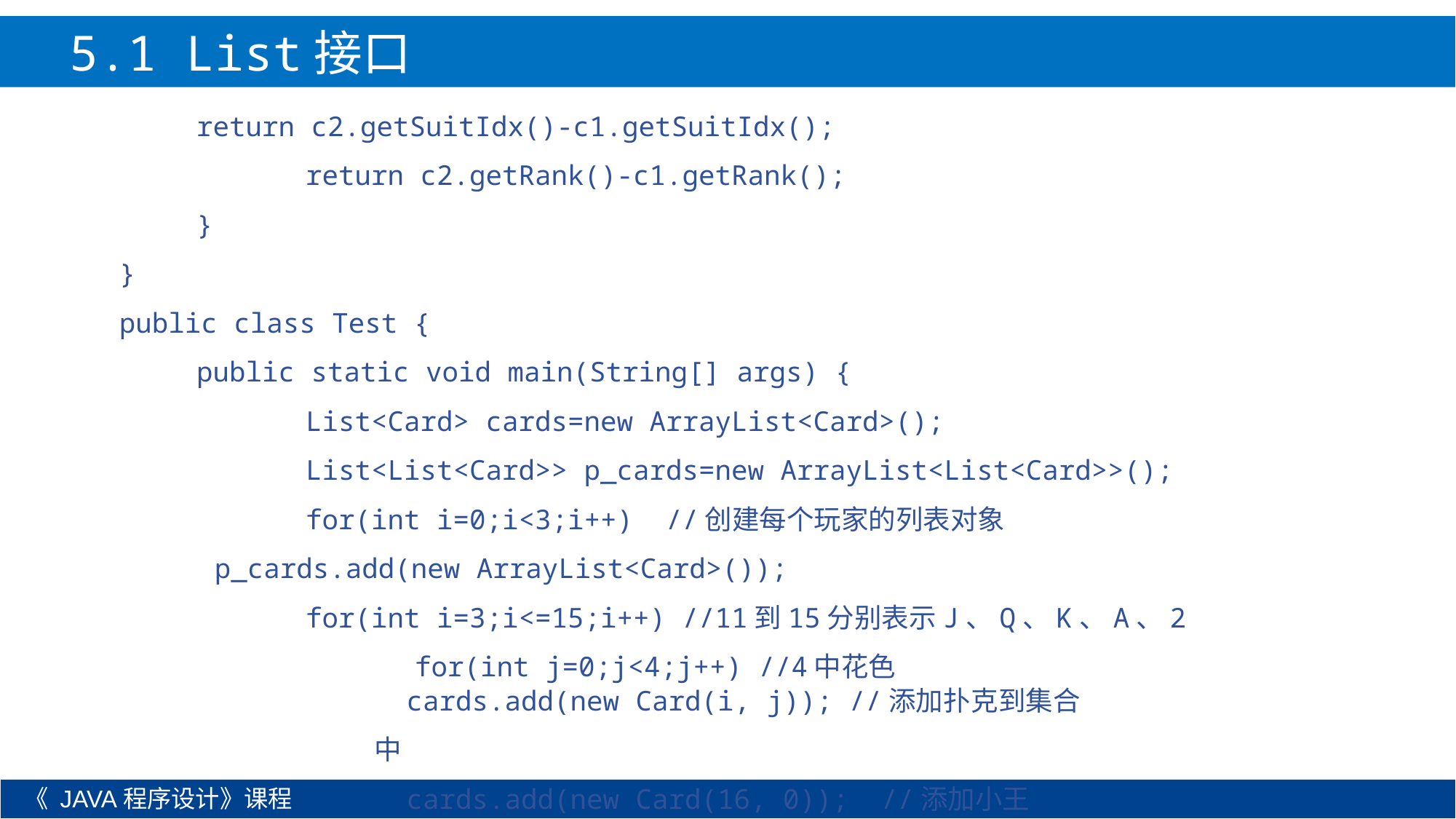

5.1 List接口
	return c2.getSuitIdx()-c1.getSuitIdx();
		return c2.getRank()-c1.getRank();
	}
}
public class Test {
	public static void main(String[] args) {
		List<Card> cards=new ArrayList<Card>();
		List<List<Card>> p_cards=new ArrayList<List<Card>>();
		for(int i=0;i<3;i++)  //创建每个玩家的列表对象
p_cards.add(new ArrayList<Card>());
		for(int i=3;i<=15;i++) //11到15分别表示J、Q、K、A、2
			for(int j=0;j<4;j++) //4中花色
cards.add(new Card(i, j)); //添加扑克到集合中
cards.add(new Card(16, 0));  //添加小王
《 JAVA程序设计》课程